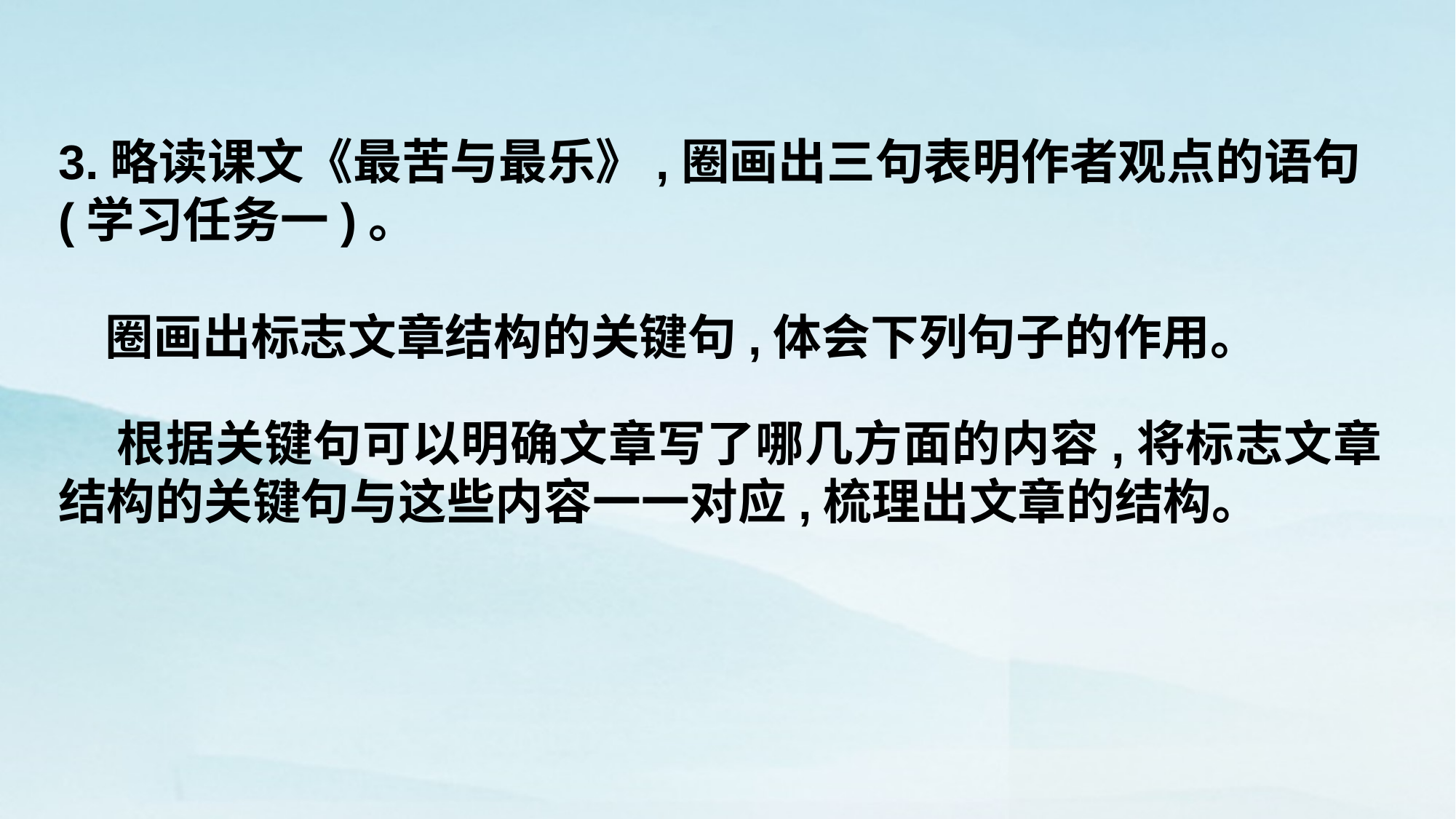

3.略读课文《最苦与最乐》,圈画出三句表明作者观点的语句(学习任务一)。
    圈画出标志文章结构的关键句,体会下列句子的作用。
    根据关键句可以明确文章写了哪几方面的内容,将标志文章结构的关键句与这些内容一一对应,梳理出文章的结构。